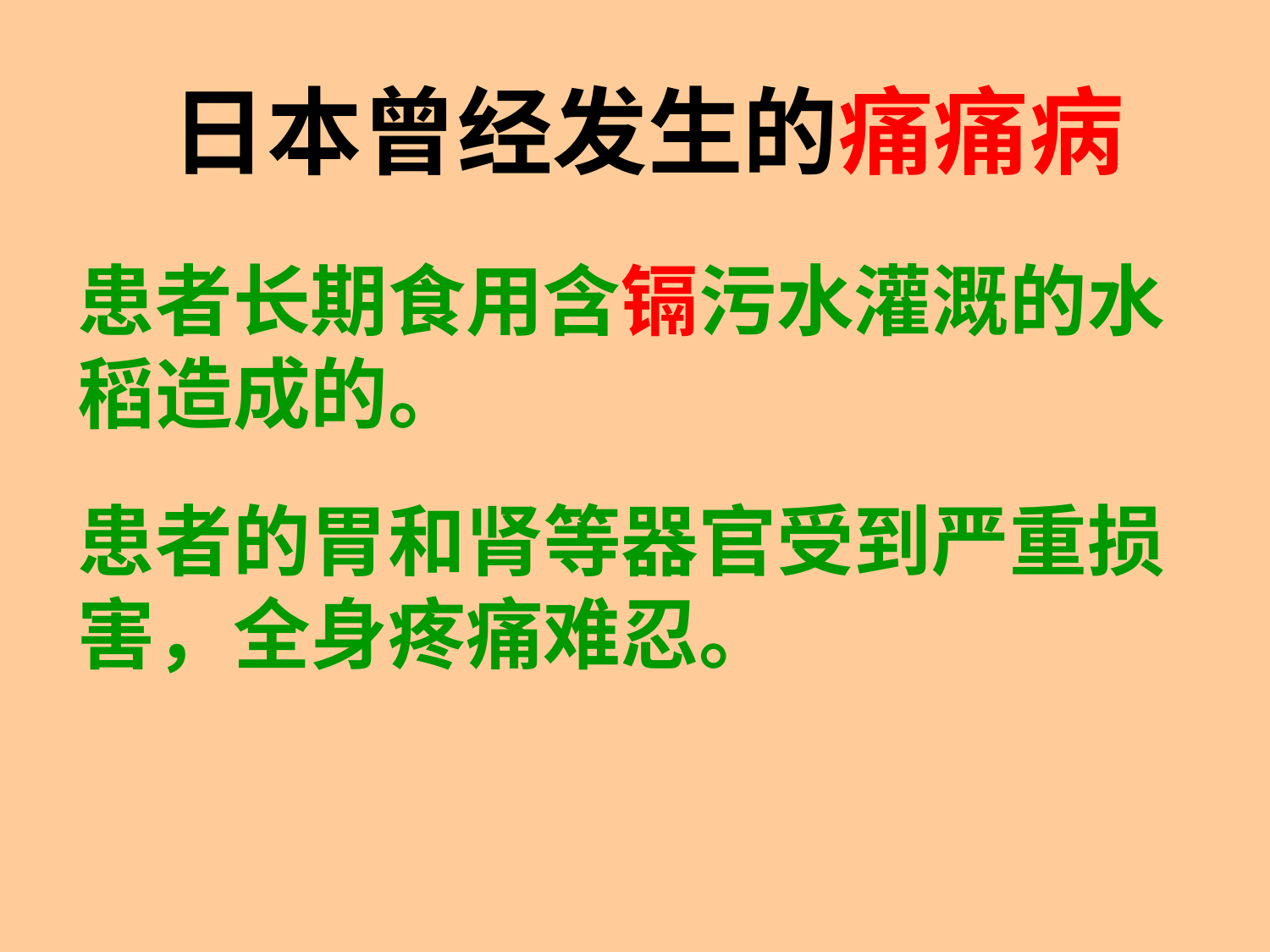

日本曾经发生的痛痛病
患者长期食用含镉污水灌溉的水稻造成的。
患者的胃和肾等器官受到严重损害，全身疼痛难忍。